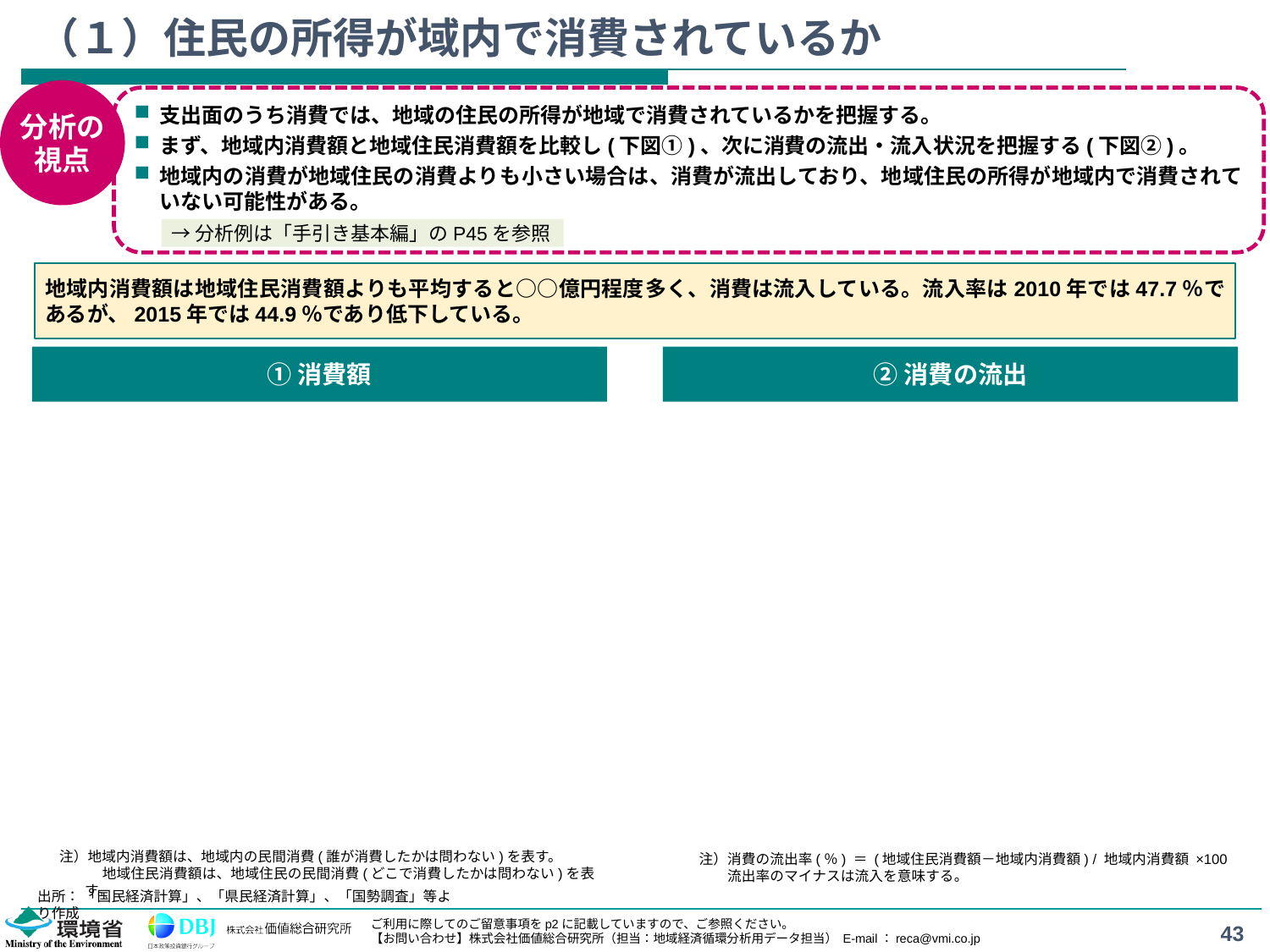

# （１）住民の所得が域内で消費されているか
分析の
視点
支出面のうち消費では、地域の住民の所得が地域で消費されているかを把握する。
まず、地域内消費額と地域住民消費額を比較し(下図①)、次に消費の流出・流入状況を把握する(下図②)。
地域内の消費が地域住民の消費よりも小さい場合は、消費が流出しており、地域住民の所得が地域内で消費されていない可能性がある。
→分析例は「手引き基本編」のP45を参照
地域内消費額は地域住民消費額よりも平均すると○○億円程度多く、消費は流入している。流入率は2010年では47.7％であるが、2015年では44.9％であり低下している。
①消費額
②消費の流出
注）地域内消費額は、地域内の民間消費(誰が消費したかは問わない)を表す。
　　　地域住民消費額は、地域住民の民間消費(どこで消費したかは問わない)を表す。
注）消費の流出率(％) ＝ (地域住民消費額－地域内消費額) / 地域内消費額 ×100
流出率のマイナスは流入を意味する。
出所： 「国民経済計算」、「県民経済計算」、「国勢調査」等より作成
43